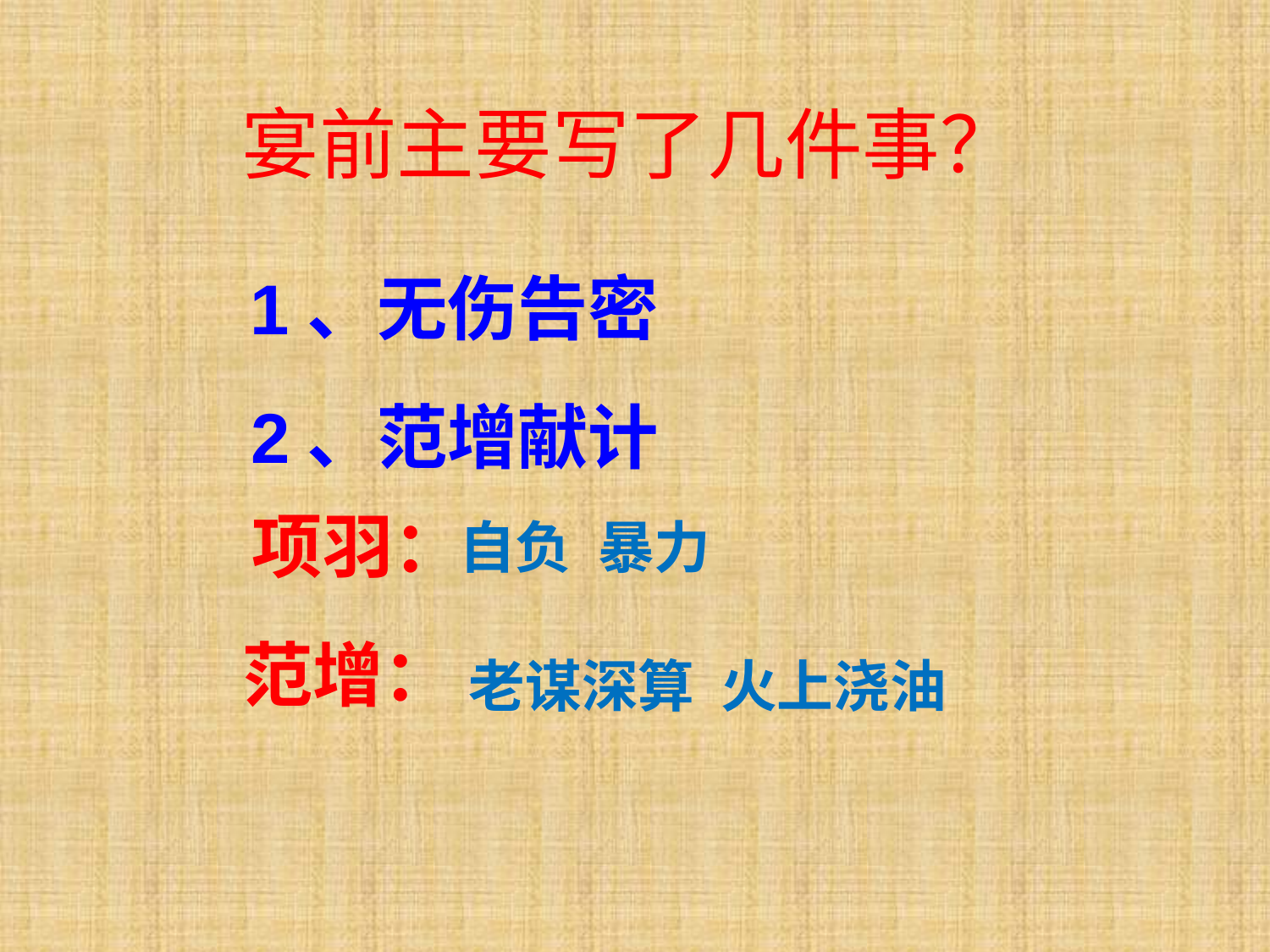

宴前主要写了几件事？
1、无伤告密
2、范增献计
项羽：
自负  暴力
范增：
老谋深算  火上浇油